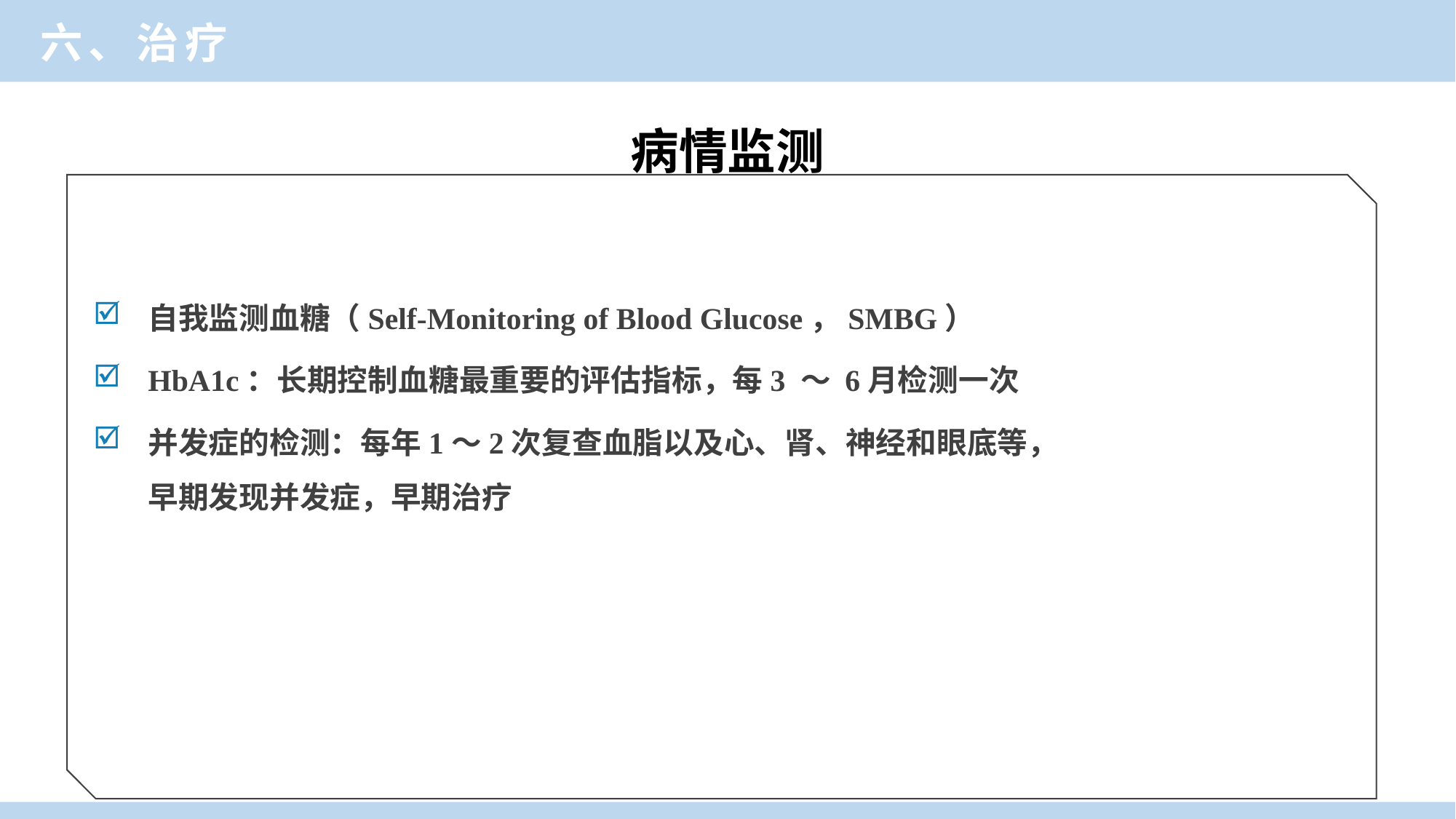

六、治疗
病情监测

自我监测血糖（Self-Monitoring of Blood Glucose，SMBG）
HbA1c：长期控制血糖最重要的评估指标，每3 ～ 6月检测一次
并发症的检测：每年1～2次复查血脂以及心、肾、神经和眼底等，早期发现并发症，早期治疗